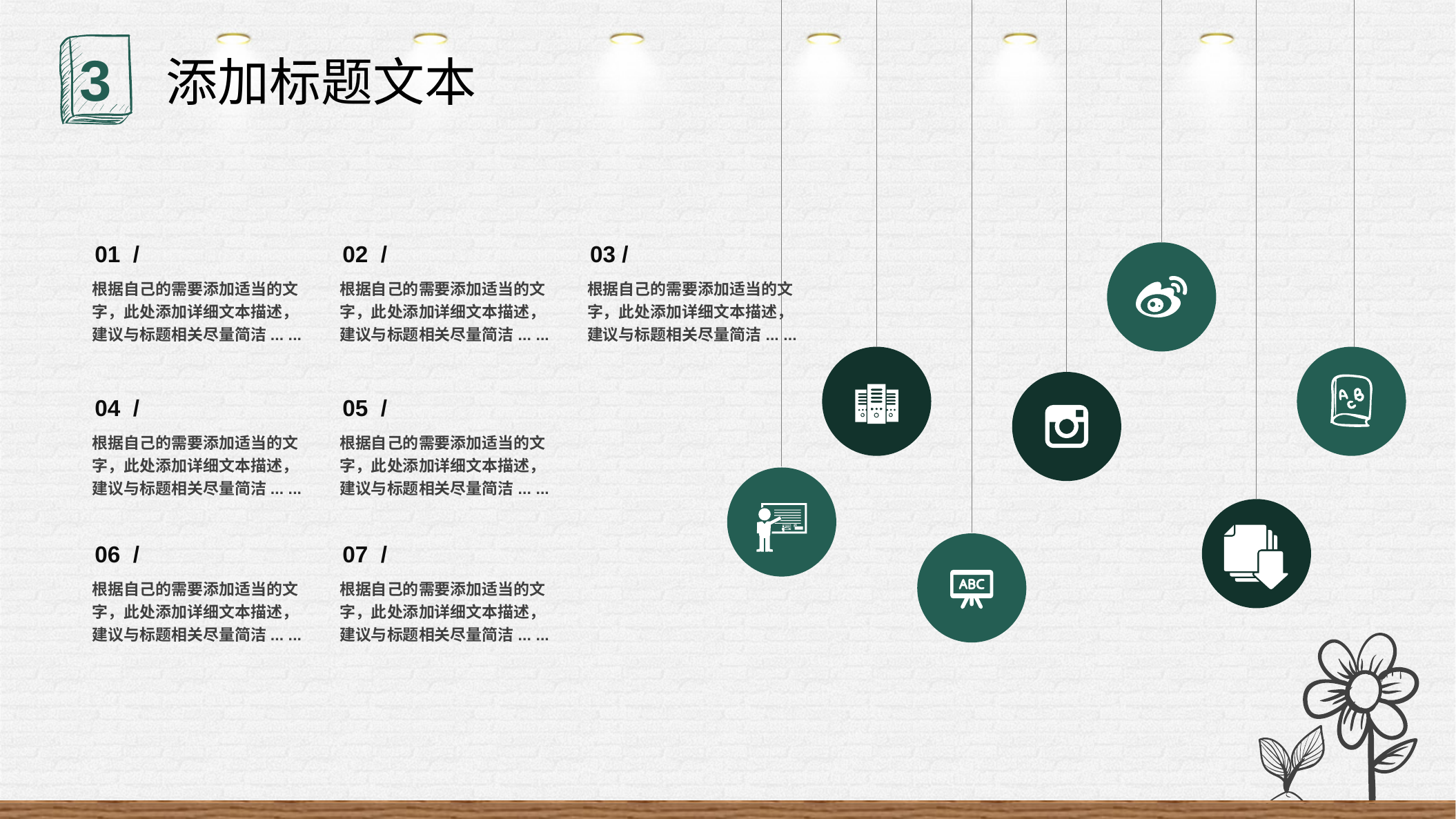

3
添加标题文本
01  /
根据自己的需要添加适当的文字，此处添加详细文本描述，建议与标题相关尽量简洁... ...
02  /
根据自己的需要添加适当的文字，此处添加详细文本描述，建议与标题相关尽量简洁... ...
03 /
根据自己的需要添加适当的文字，此处添加详细文本描述，建议与标题相关尽量简洁... ...

04  /
根据自己的需要添加适当的文字，此处添加详细文本描述，建议与标题相关尽量简洁... ...
05  /
根据自己的需要添加适当的文字，此处添加详细文本描述，建议与标题相关尽量简洁... ...

06  /
根据自己的需要添加适当的文字，此处添加详细文本描述，建议与标题相关尽量简洁... ...
07  /
根据自己的需要添加适当的文字，此处添加详细文本描述，建议与标题相关尽量简洁... ...